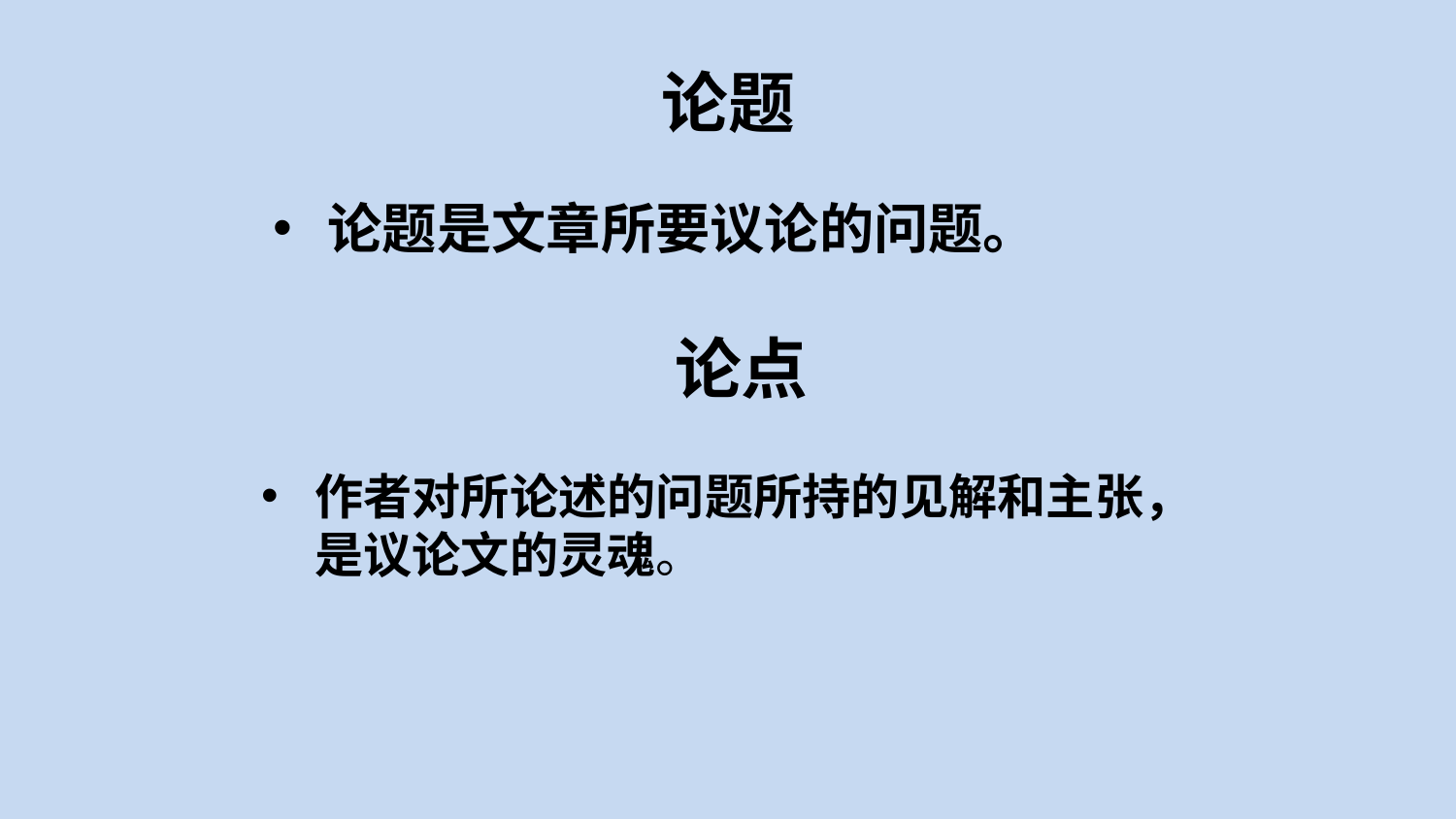

# 论题
论题是文章所要议论的问题。
论点
作者对所论述的问题所持的见解和主张，是议论文的灵魂。